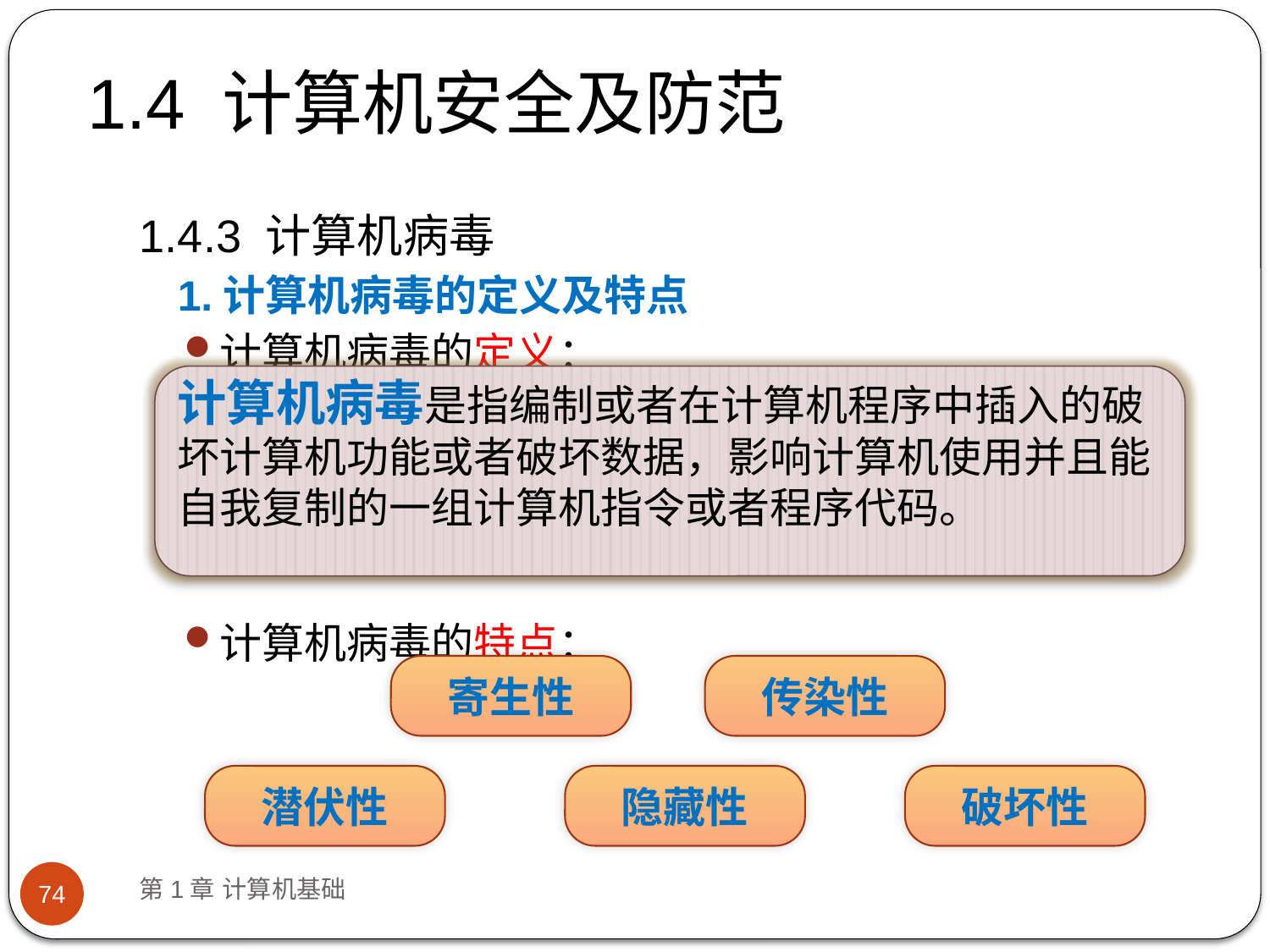

# 1.4 计算机安全及防范
1.4.3 计算机病毒
1.计算机病毒的定义及特点
计算机病毒的定义：

计算机病毒的特点：
计算机病毒是指编制或者在计算机程序中插入的破坏计算机功能或者破坏数据，影响计算机使用并且能自我复制的一组计算机指令或者程序代码。

寄生性
传染性
潜伏性
隐藏性
破坏性
第1章 计算机基础
74